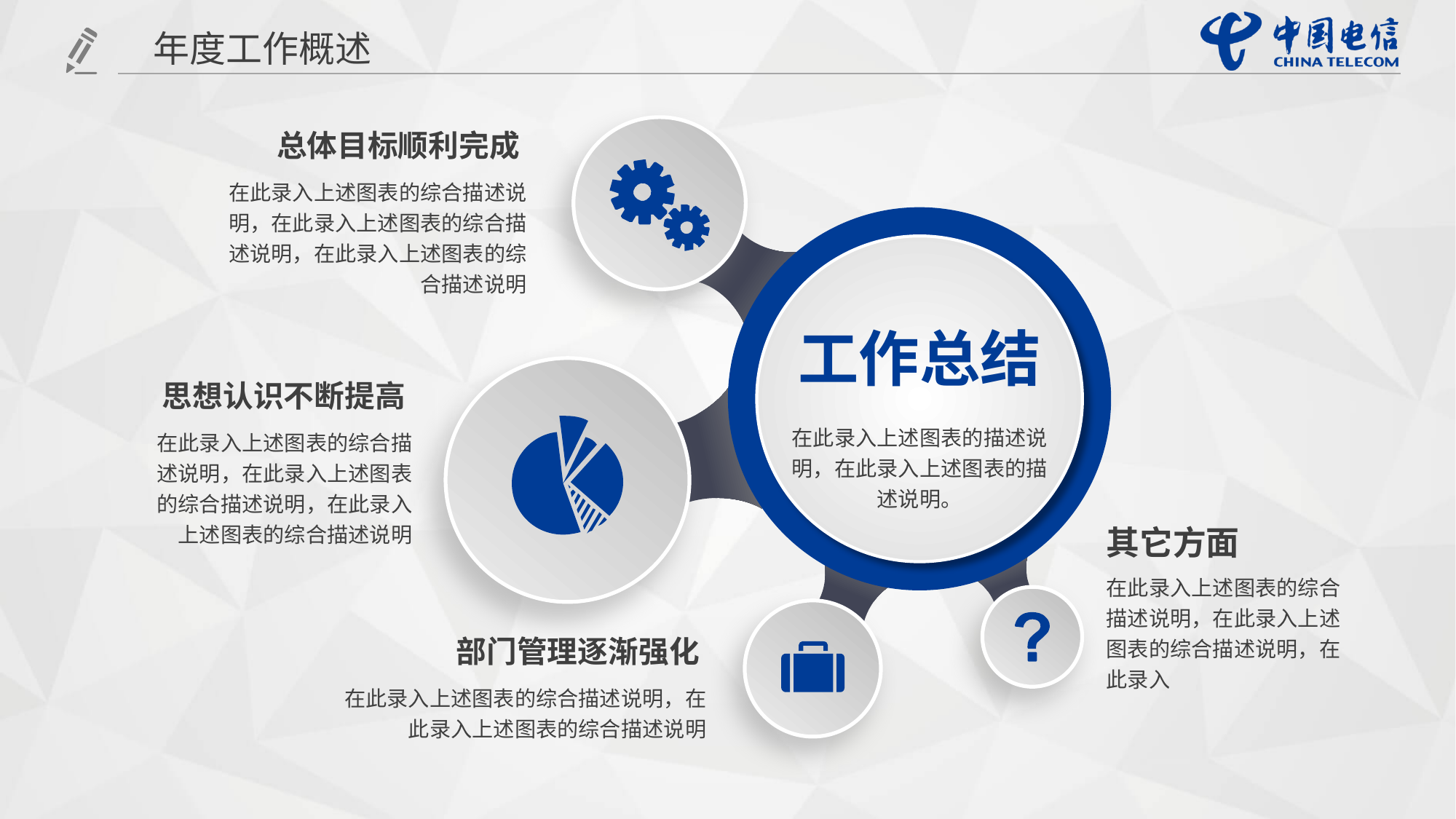

年度工作概述

总体目标顺利完成
在此录入上述图表的综合描述说明，在此录入上述图表的综合描述说明，在此录入上述图表的综合描述说明

工作总结

思想认识不断提高
在此录入上述图表的描述说明，在此录入上述图表的描述说明。
在此录入上述图表的综合描述说明，在此录入上述图表的综合描述说明，在此录入上述图表的综合描述说明
其它方面

在此录入上述图表的综合描述说明，在此录入上述图表的综合描述说明，在此录入

部门管理逐渐强化
在此录入上述图表的综合描述说明，在此录入上述图表的综合描述说明